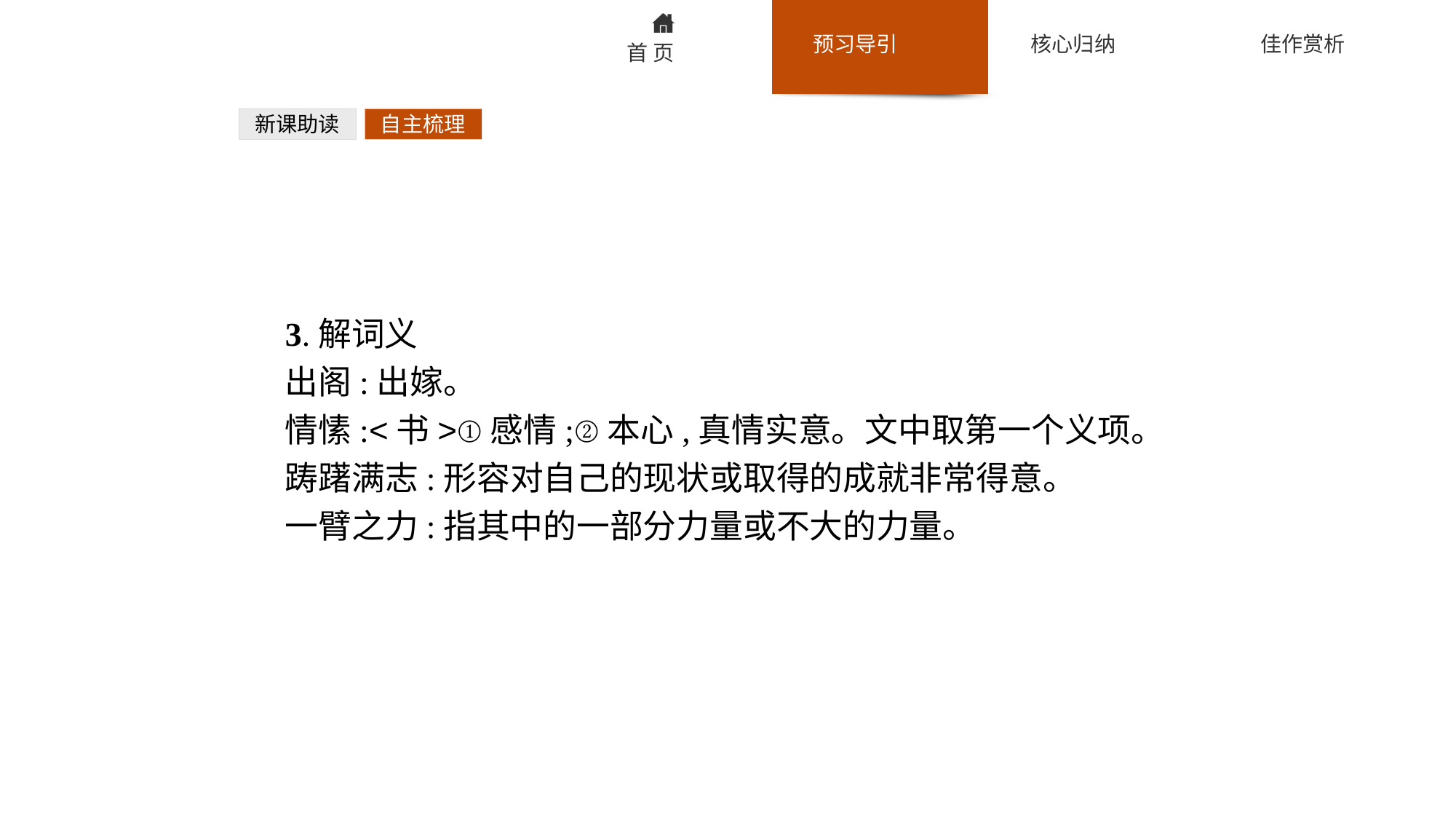

新课助读
自主梳理
3.解词义
出阁:出嫁。
情愫:<书>①感情;②本心,真情实意。文中取第一个义项。
踌躇满志:形容对自己的现状或取得的成就非常得意。
一臂之力:指其中的一部分力量或不大的力量。